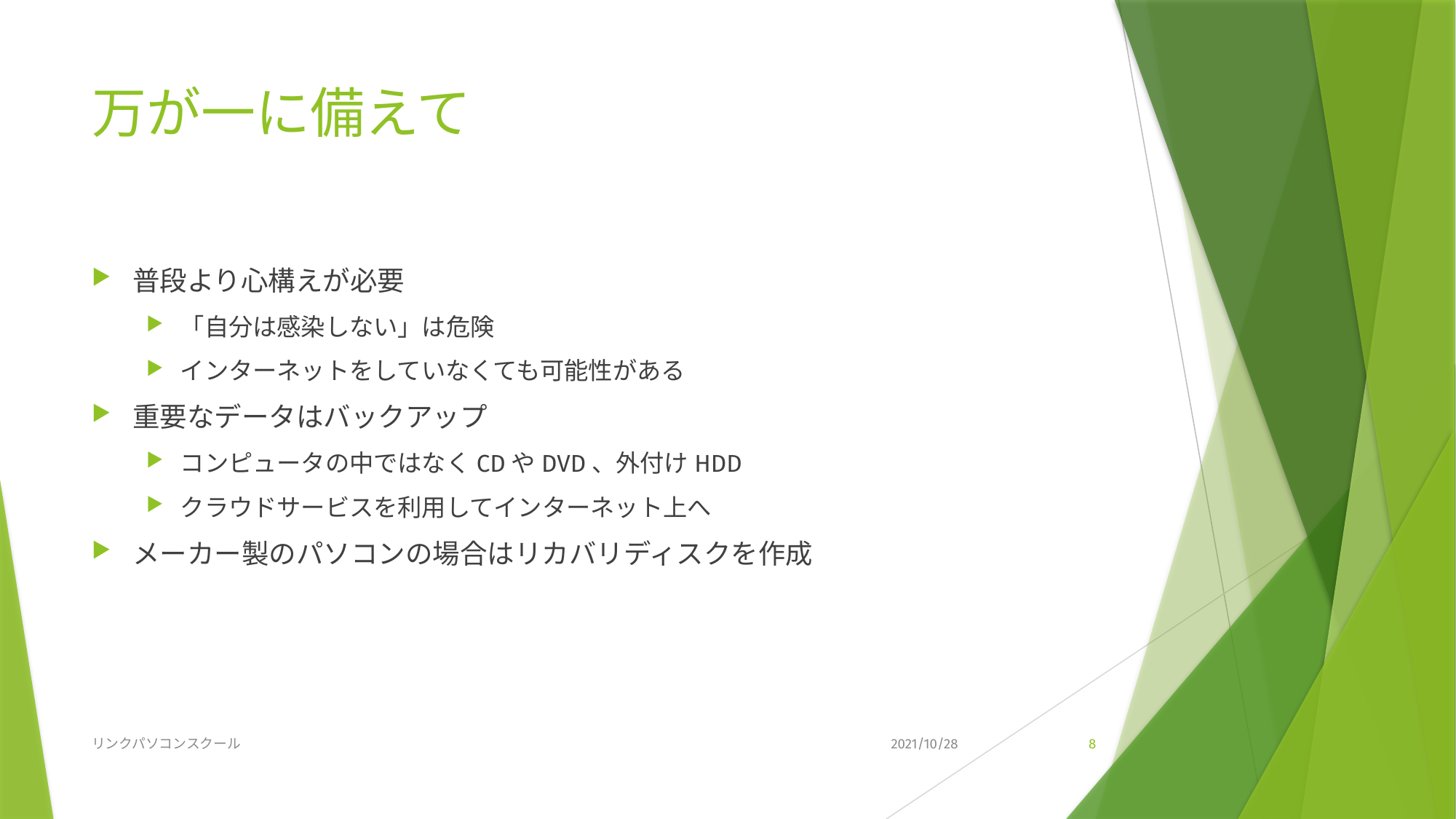

# 万が一に備えて
普段より心構えが必要
「自分は感染しない」は危険
インターネットをしていなくても可能性がある
重要なデータはバックアップ
コンピュータの中ではなくCDやDVD、外付けHDD
クラウドサービスを利用してインターネット上へ
メーカー製のパソコンの場合はリカバリディスクを作成
リンクパソコンスクール
2021/10/28
8